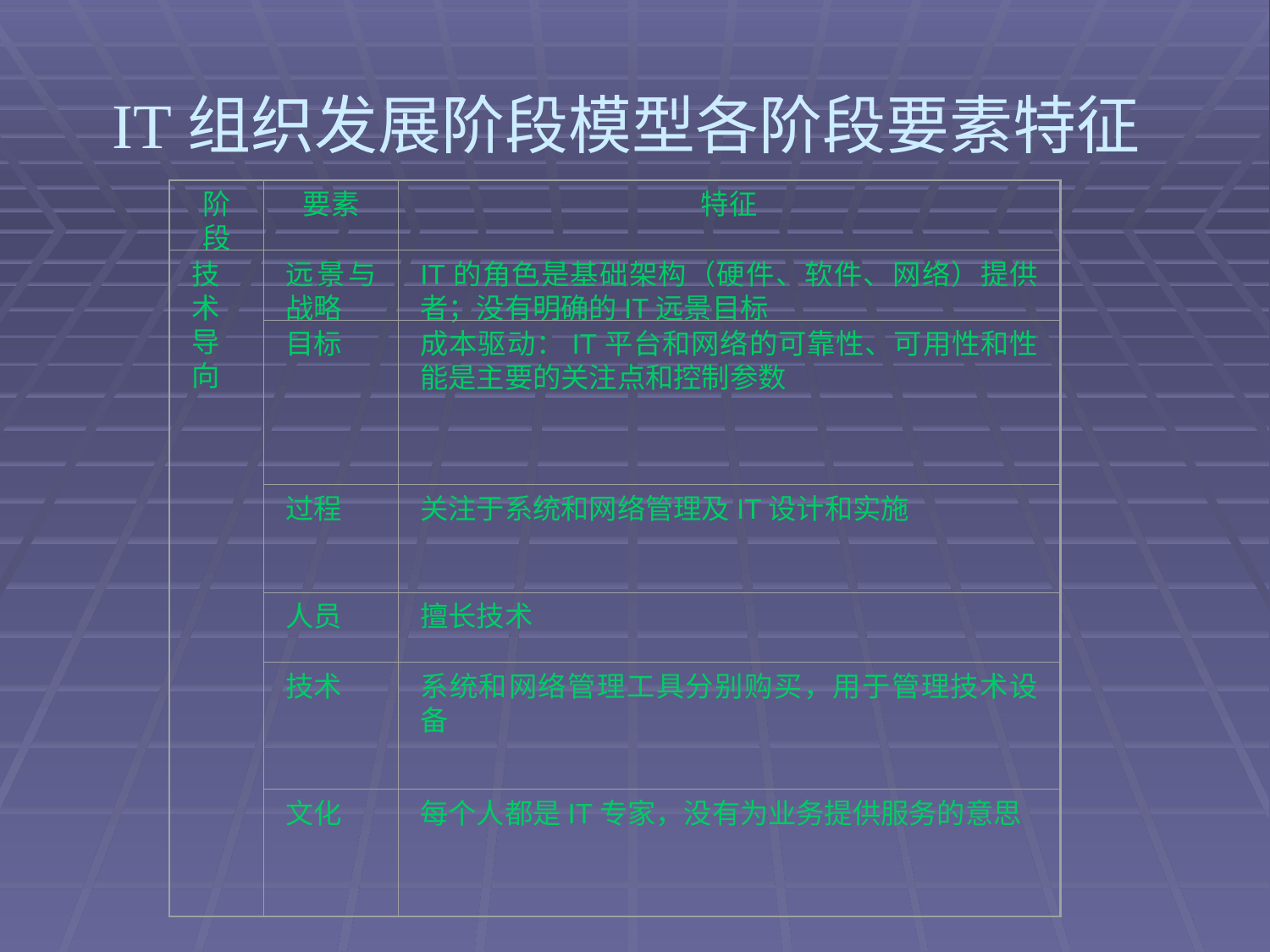

# IT组织发展阶段模型各阶段要素特征

阶段

要素

特征

技术导向

远景与战略

IT的角色是基础架构（硬件、软件、网络）提供者；没有明确的IT远景目标

目标

成本驱动：IT平台和网络的可靠性、可用性和性能是主要的关注点和控制参数

过程

关注于系统和网络管理及IT设计和实施

人员

擅长技术

技术

系统和网络管理工具分别购买，用于管理技术设备

文化

每个人都是IT专家，没有为业务提供服务的意思